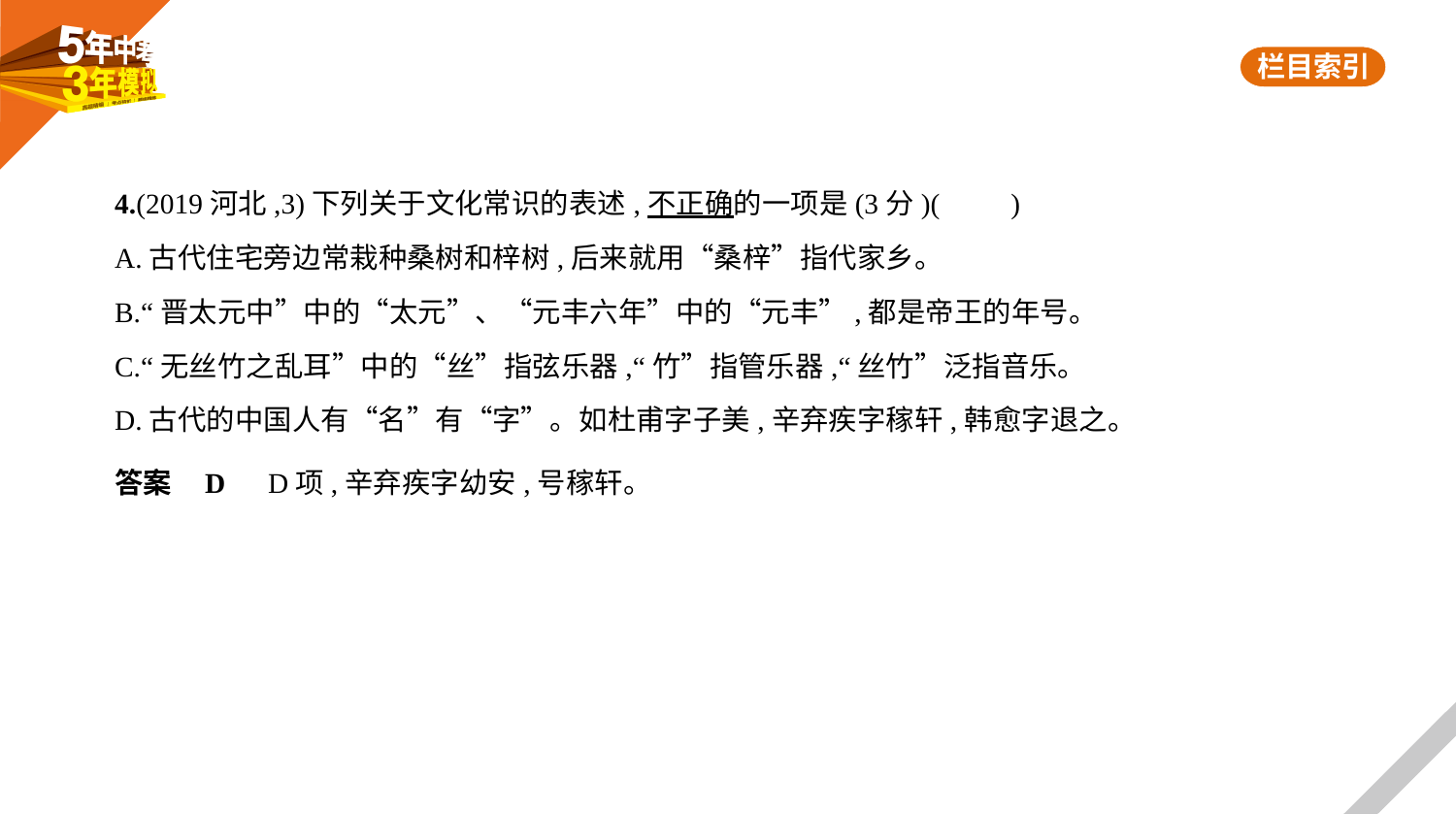

4.(2019河北,3)下列关于文化常识的表述,不正确的一项是(3分)(　　)
A.古代住宅旁边常栽种桑树和梓树,后来就用“桑梓”指代家乡。
B.“晋太元中”中的“太元”、“元丰六年”中的“元丰”,都是帝王的年号。
C.“无丝竹之乱耳”中的“丝”指弦乐器,“竹”指管乐器,“丝竹”泛指音乐。
D.古代的中国人有“名”有“字”。如杜甫字子美,辛弃疾字稼轩,韩愈字退之。
答案    D　D项,辛弃疾字幼安,号稼轩。